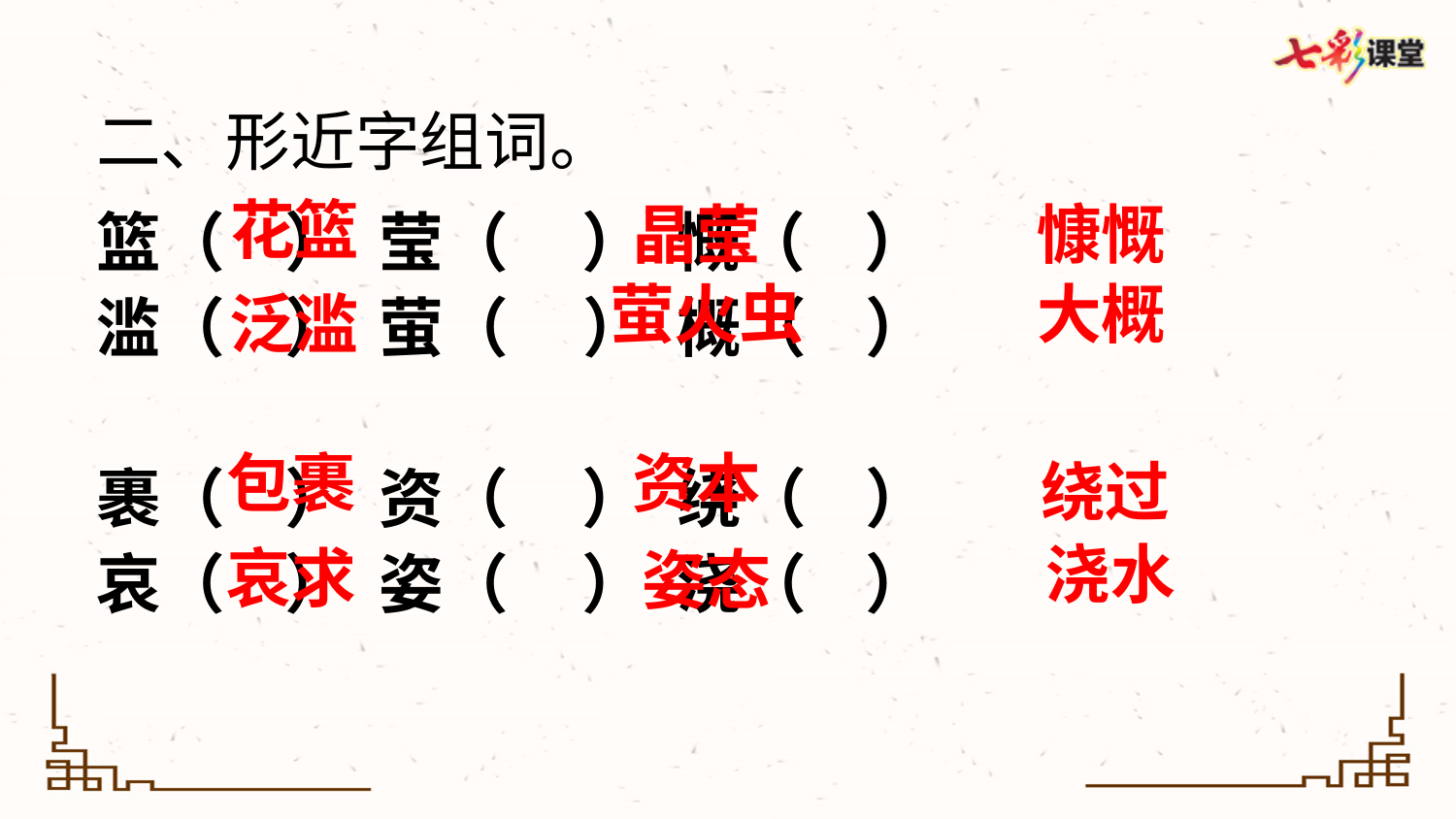

二、形近字组词。
篮（    ）  莹（     ）  慨（    ）
滥（    ）  萤（     ）  概（    ）

裹（    ）  资（     ）  绕（    ）
哀（    ）  姿（     ）  浇（    ）
花篮
晶莹
慷慨
萤火虫
大概
泛滥
包裹
资本
绕过
浇水
哀求
姿态